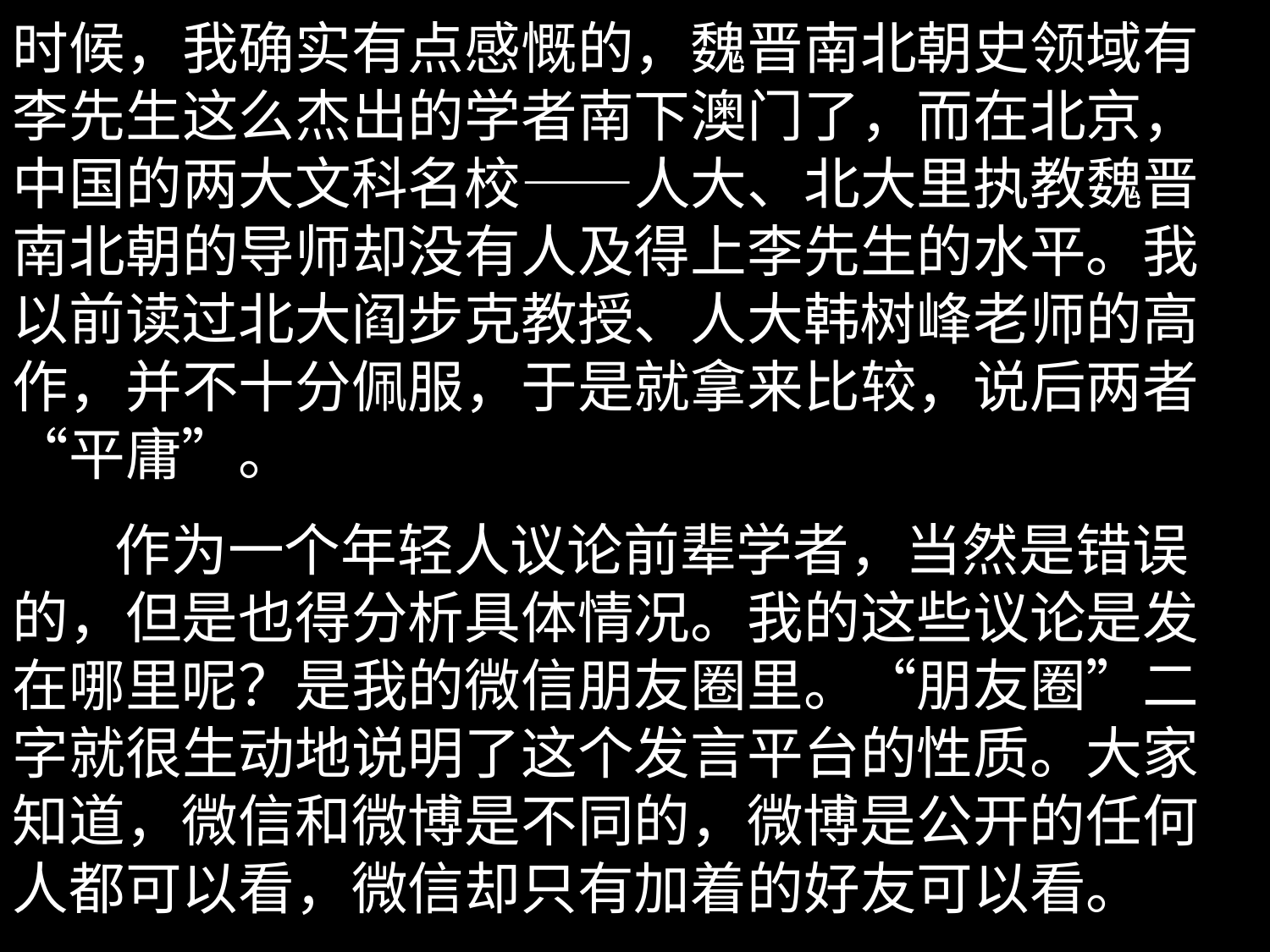

时候，我确实有点感慨的，魏晋南北朝史领域有李先生这么杰出的学者南下澳门了，而在北京，中国的两大文科名校——人大、北大里执教魏晋南北朝的导师却没有人及得上李先生的水平。我以前读过北大阎步克教授、人大韩树峰老师的高作，并不十分佩服，于是就拿来比较，说后两者“平庸”。
       作为一个年轻人议论前辈学者，当然是错误的，但是也得分析具体情况。我的这些议论是发在哪里呢？是我的微信朋友圈里。“朋友圈”二字就很生动地说明了这个发言平台的性质。大家知道，微信和微博是不同的，微博是公开的任何人都可以看，微信却只有加着的好友可以看。